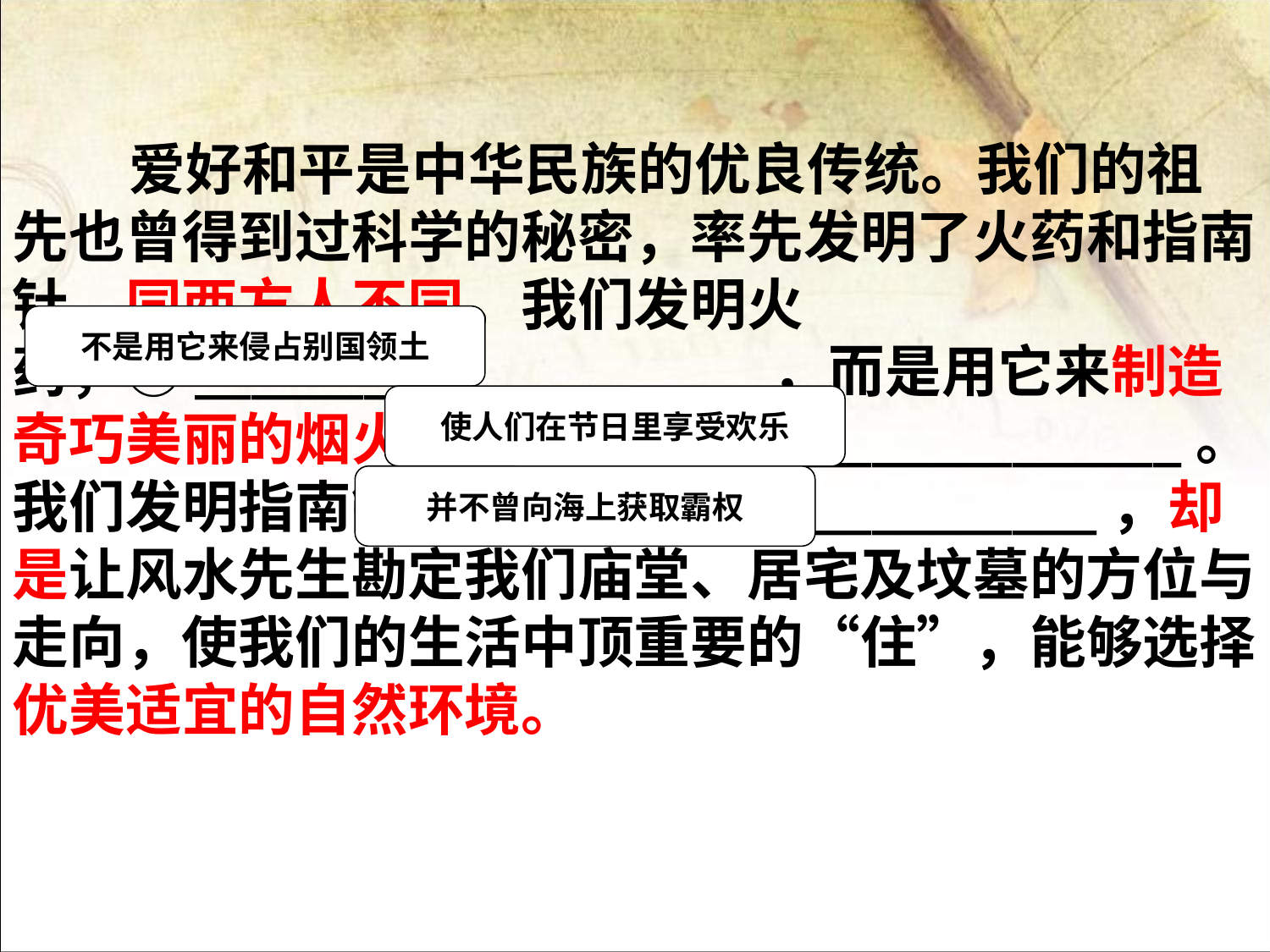

爱好和平是中华民族的优良传统。我们的祖先也曾得到过科学的秘密，率先发明了火药和指南针。同西方人不同，我们发明火药，①____________________，而是用它来制造奇巧美丽的烟火，②_______________________。我们发明指南针，③____________________，却是让风水先生勘定我们庙堂、居宅及坟墓的方位与走向，使我们的生活中顶重要的“住”，能够选择优美适宜的自然环境。
不是用它来侵占别国领土
使人们在节日里享受欢乐
并不曾向海上获取霸权